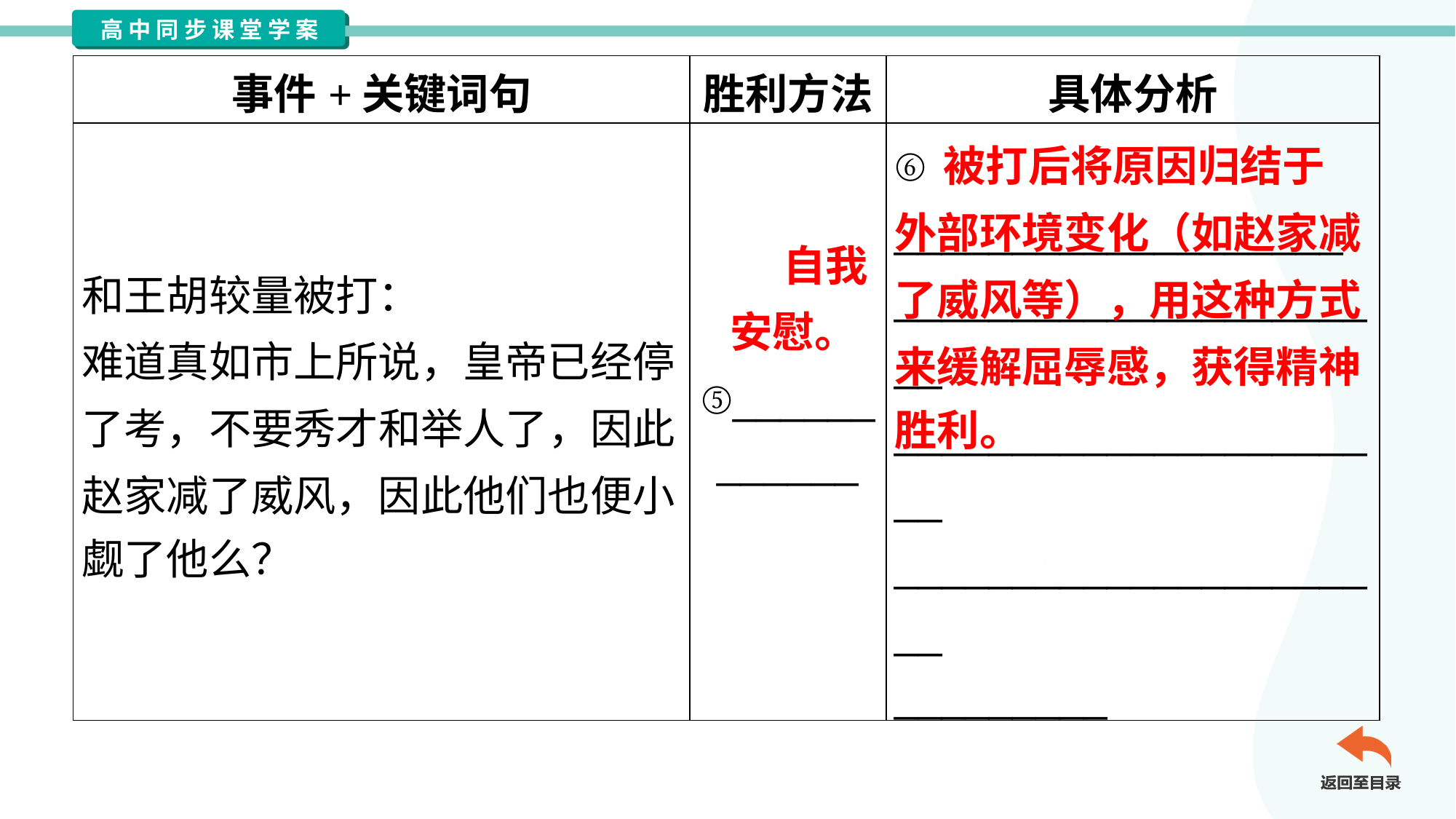

| 事件+关键词句 | 胜利方法 | 具体分析 |
| --- | --- | --- |
| 和王胡较量被打： 难道真如市上所说，皇帝已经停 了考，不要秀才和举人了，因此 赵家减了威风，因此他们也便小 觑了他么？ | ⑤\_\_\_\_\_\_ \_\_\_\_\_\_ | ⑥ \_\_\_\_\_\_\_\_\_\_\_\_\_\_\_\_\_\_\_ \_\_\_\_\_\_\_\_\_\_\_\_\_\_\_\_\_\_\_\_\_\_ \_\_\_\_\_\_\_\_\_\_\_\_\_\_\_\_\_\_\_\_\_\_ \_\_\_\_\_\_\_\_\_\_\_\_\_\_\_\_\_\_\_\_\_\_ \_\_\_\_\_\_\_\_\_ |
    被打后将原因归结于
外部环境变化（如赵家减
了威风等），用这种方式
来缓解屈辱感，获得精神
胜利。
自我安慰。